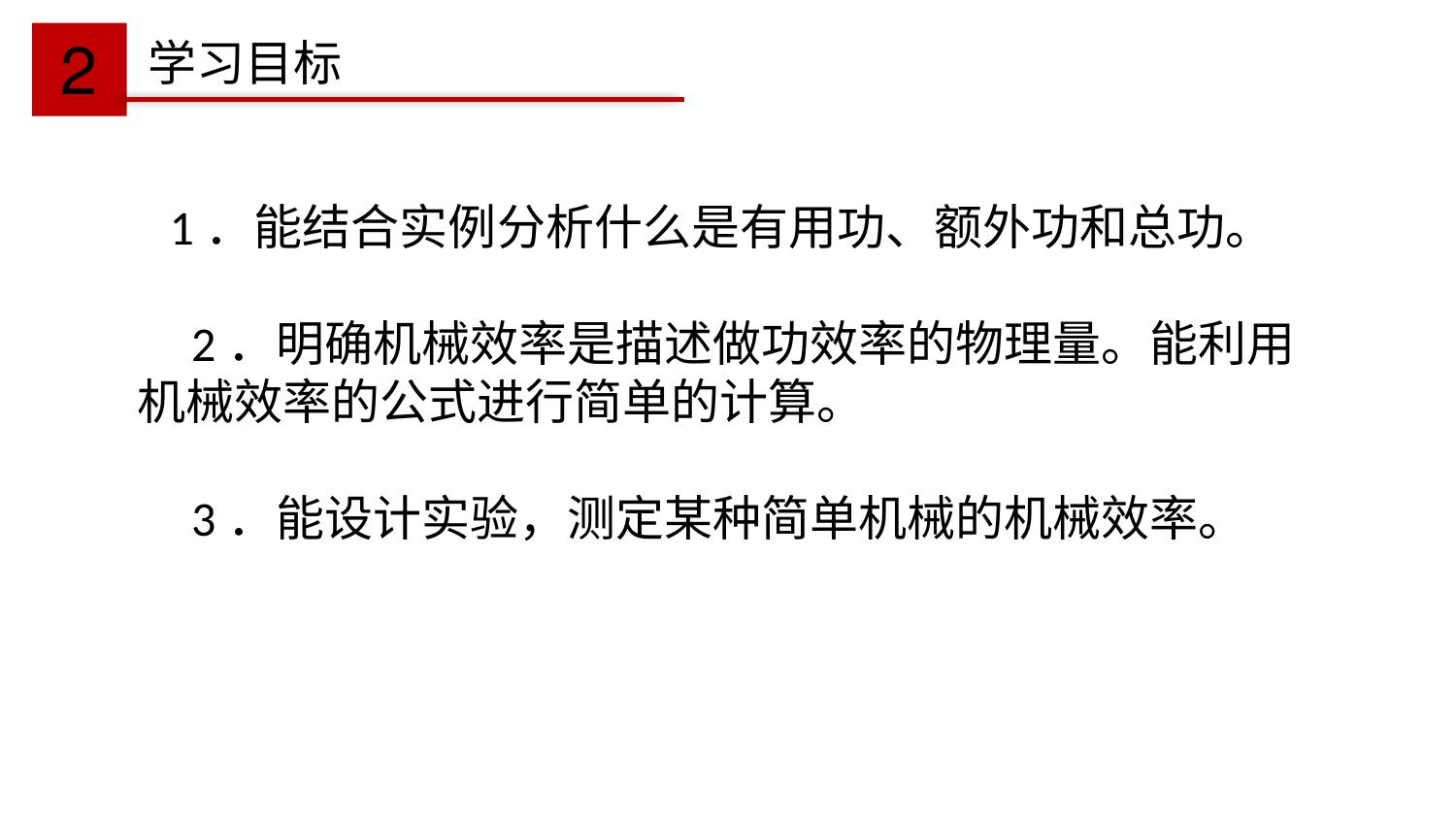

2
学习目标
1．能结合实例分析什么是有用功、额外功和总功。

  2．明确机械效率是描述做功效率的物理量。能利用机械效率的公式进行简单的计算。

  3．能设计实验，测定某种简单机械的机械效率。